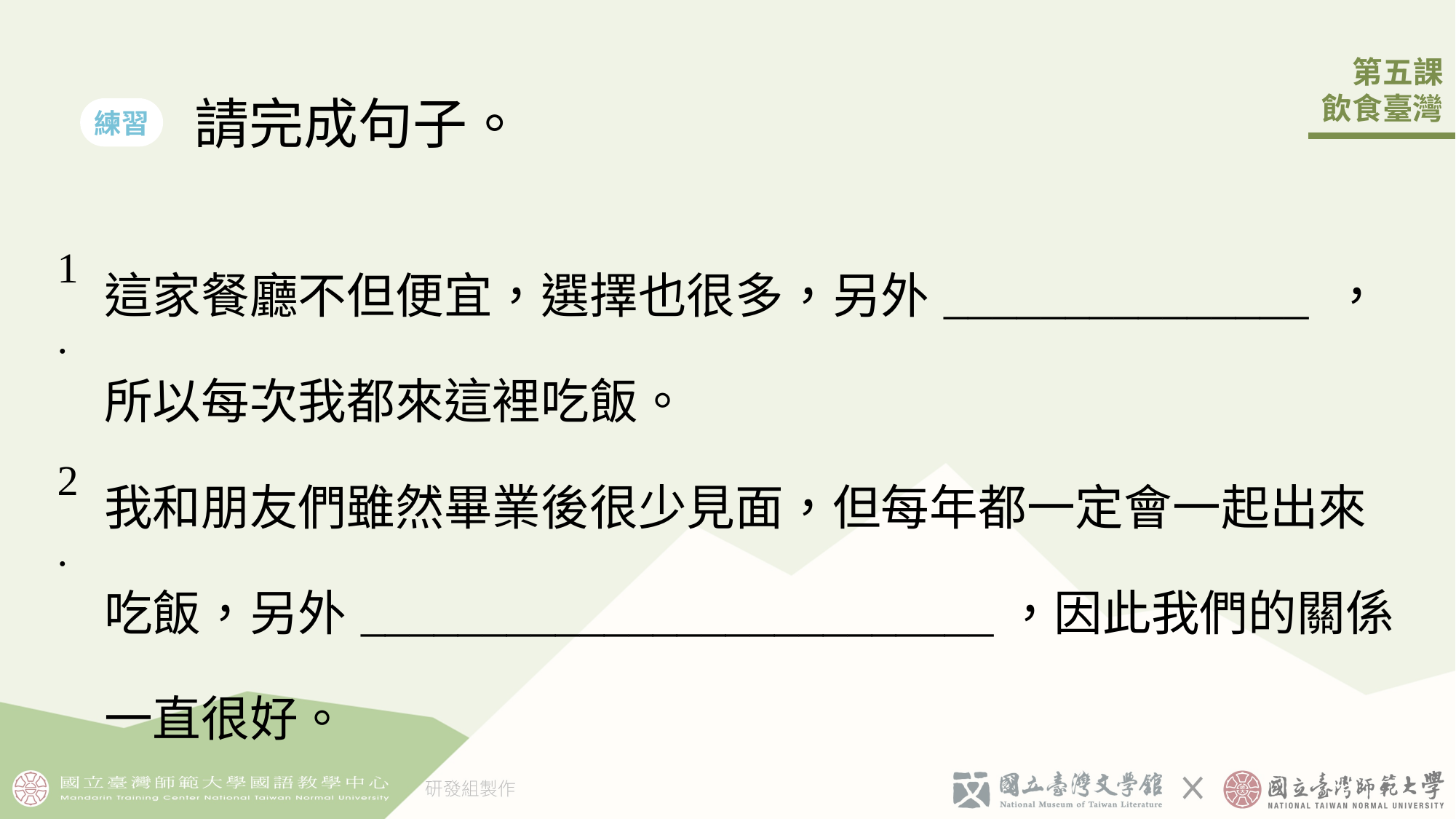

請完成句子。
練習
| 1. | 這家餐廳不󠇡但便󠇡宜，選擇也很多，另外\_\_\_\_\_\_\_\_\_\_\_\_\_\_\_ ，所以每次我都來這裡吃飯。 |
| --- | --- |
| 2. | 我和󠇡朋友們雖然畢業後很少見面，但每年都一󠇡定會一󠇢起出來吃飯，另外\_\_\_\_\_\_\_\_\_\_\_\_\_\_\_\_\_\_\_\_\_\_\_\_\_\_，因此我們的關係一󠇢直很好。 |